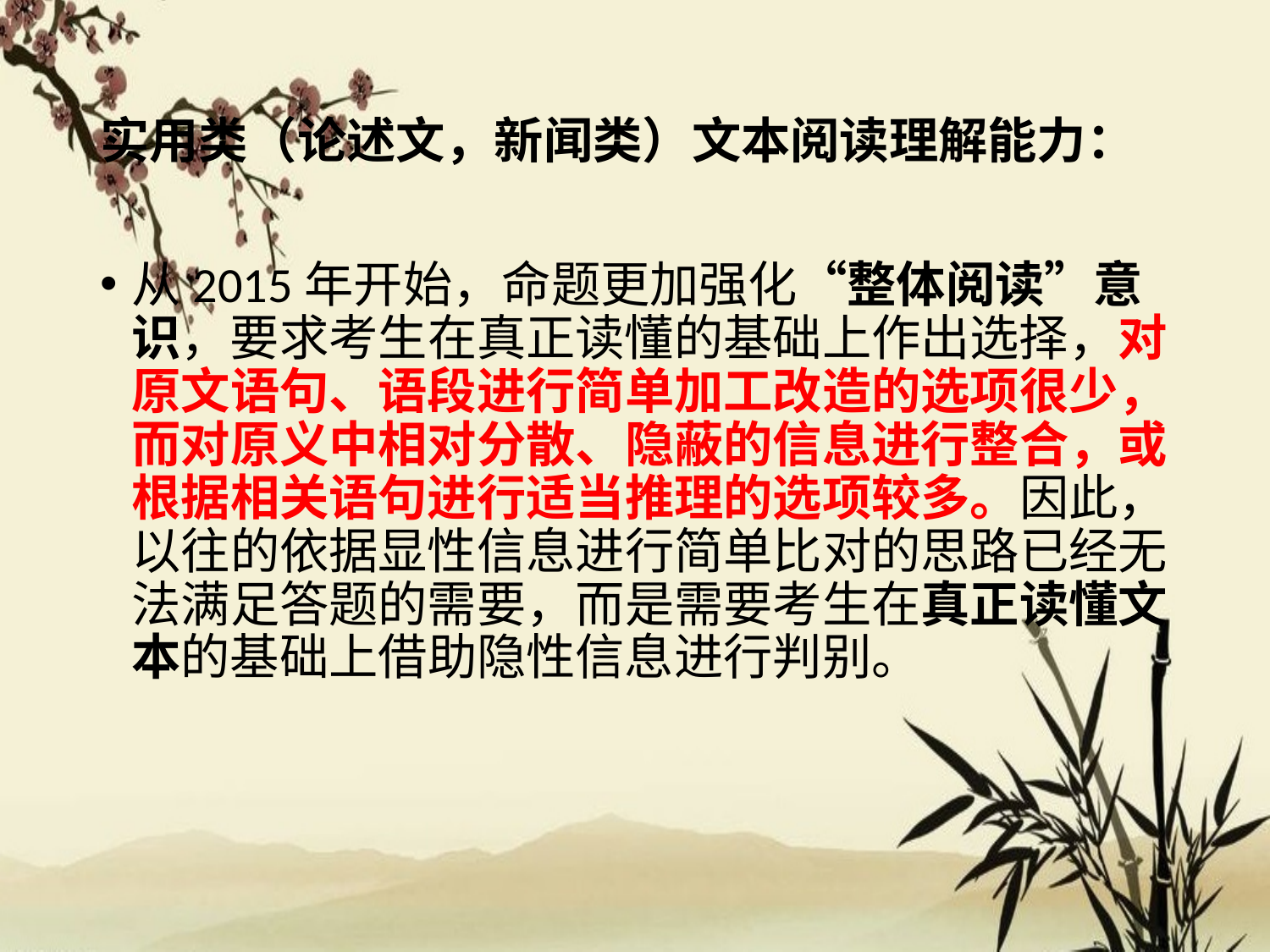

# 实用类（论述文，新闻类）文本阅读理解能力：
从2015年开始，命题更加强化“整体阅读”意识，要求考生在真正读懂的基础上作出选择，对原文语句、语段进行简单加工改造的选项很少，而对原义中相对分散、隐蔽的信息进行整合，或根据相关语句进行适当推理的选项较多。因此，以往的依据显性信息进行简单比对的思路已经无法满足答题的需要，而是需要考生在真正读懂文本的基础上借助隐性信息进行判别。